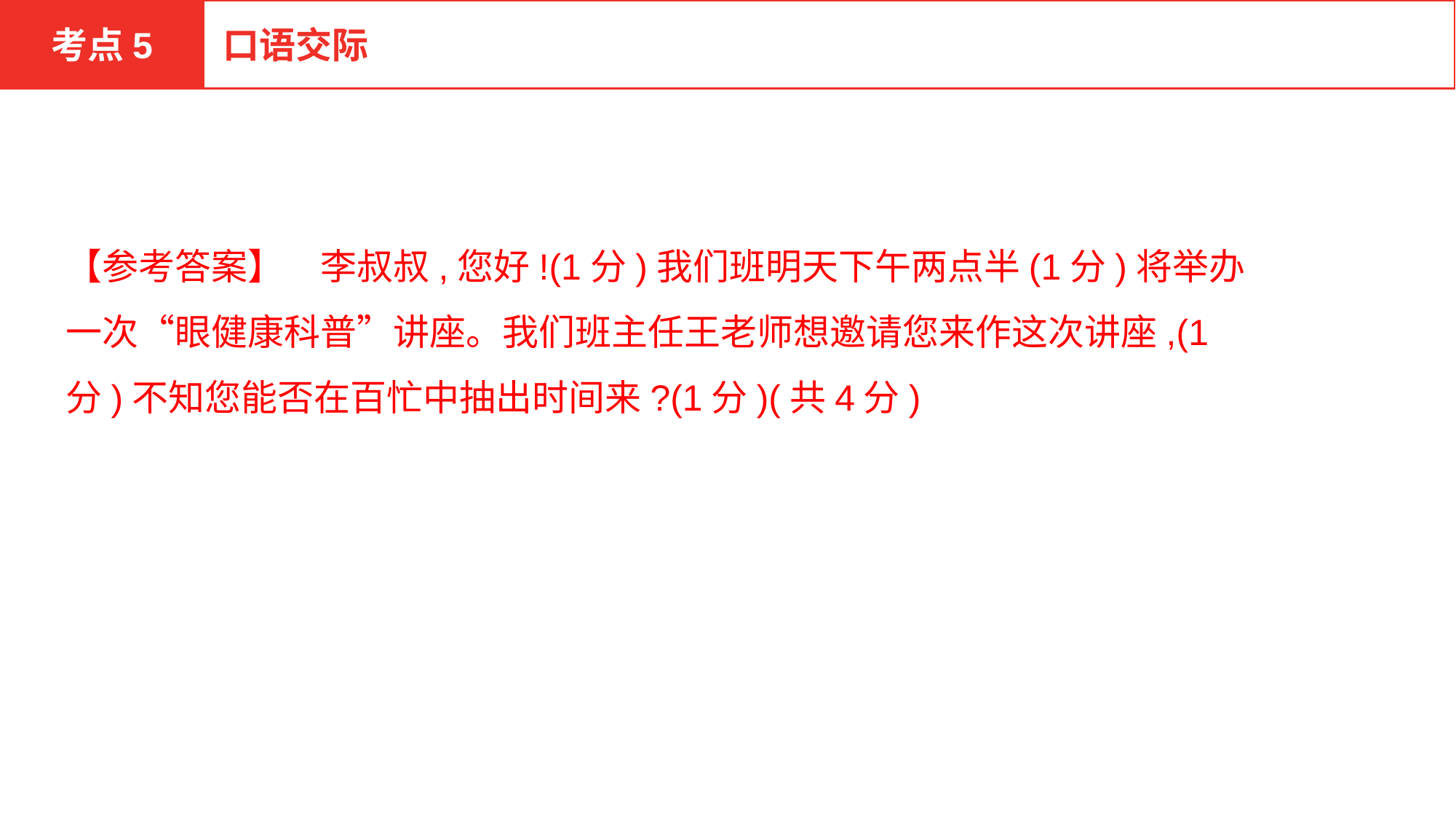

考点5
口语交际
【参考答案】　李叔叔,您好!(1分)我们班明天下午两点半(1分)将举办一次“眼健康科普”讲座。我们班主任王老师想邀请您来作这次讲座,(1分)不知您能否在百忙中抽出时间来?(1分)(共4分)